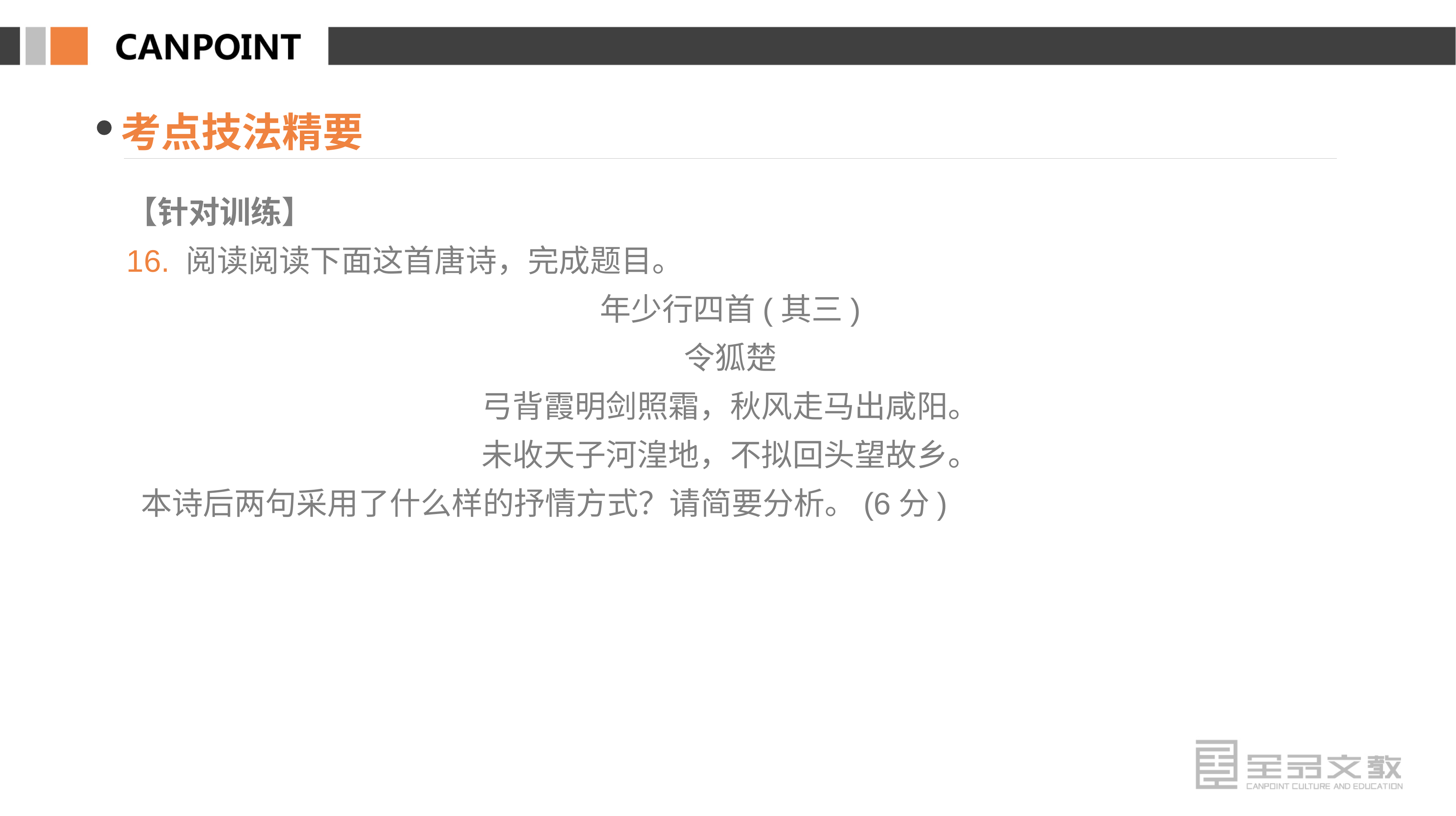

考点技法精要

【针对训练】
16. 阅读阅读下面这首唐诗，完成题目。
年少行四首(其三)
令狐楚
弓背霞明剑照霜，秋风走马出咸阳。
未收天子河湟地，不拟回头望故乡。
 本诗后两句采用了什么样的抒情方式？请简要分析。(6分)